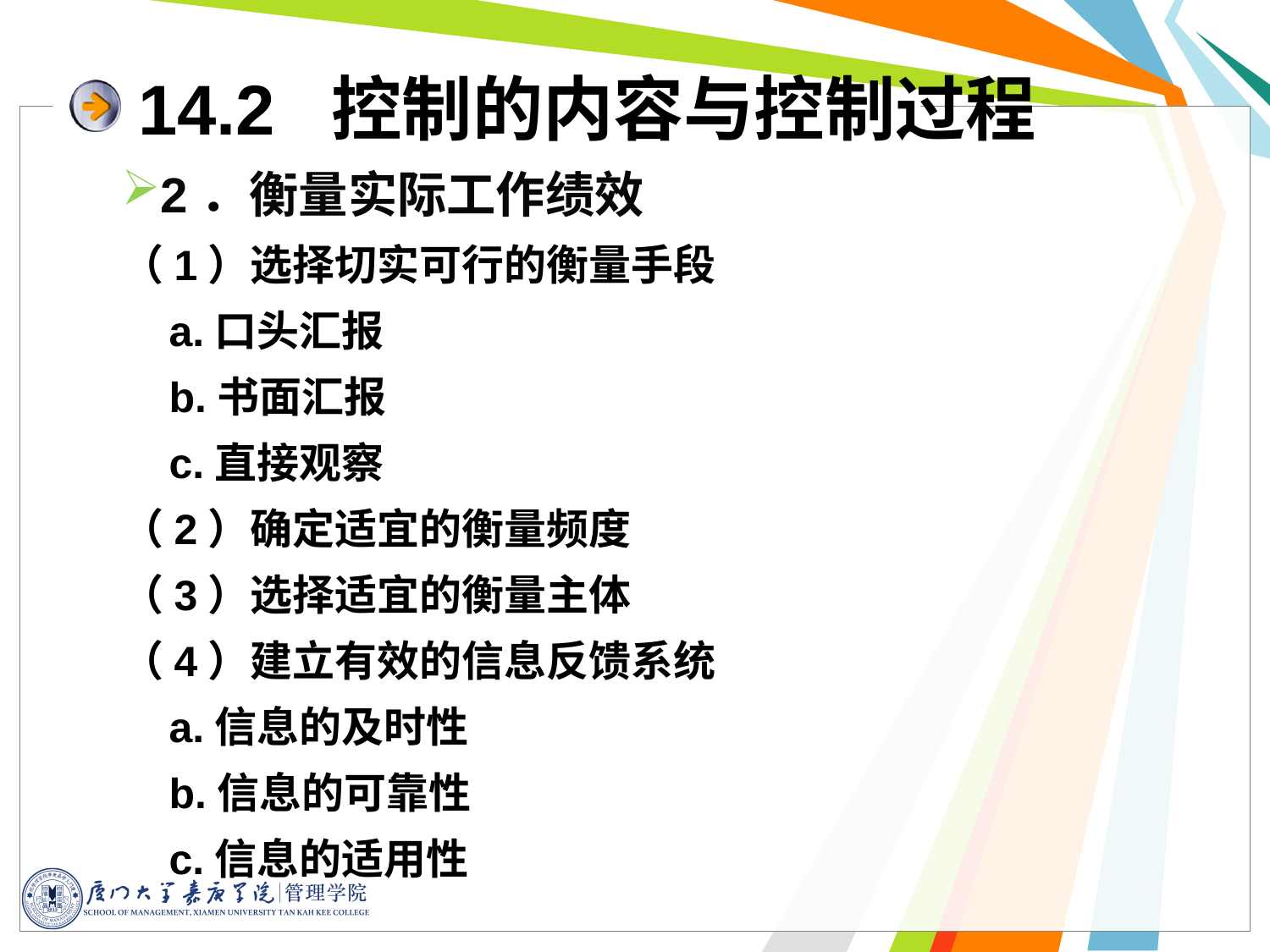

14.2  控制的内容与控制过程
2．衡量实际工作绩效
（1）选择切实可行的衡量手段
    a.口头汇报
    b.书面汇报
    c.直接观察
（2）确定适宜的衡量频度
（3）选择适宜的衡量主体
（4）建立有效的信息反馈系统
    a.信息的及时性
    b.信息的可靠性
    c.信息的适用性